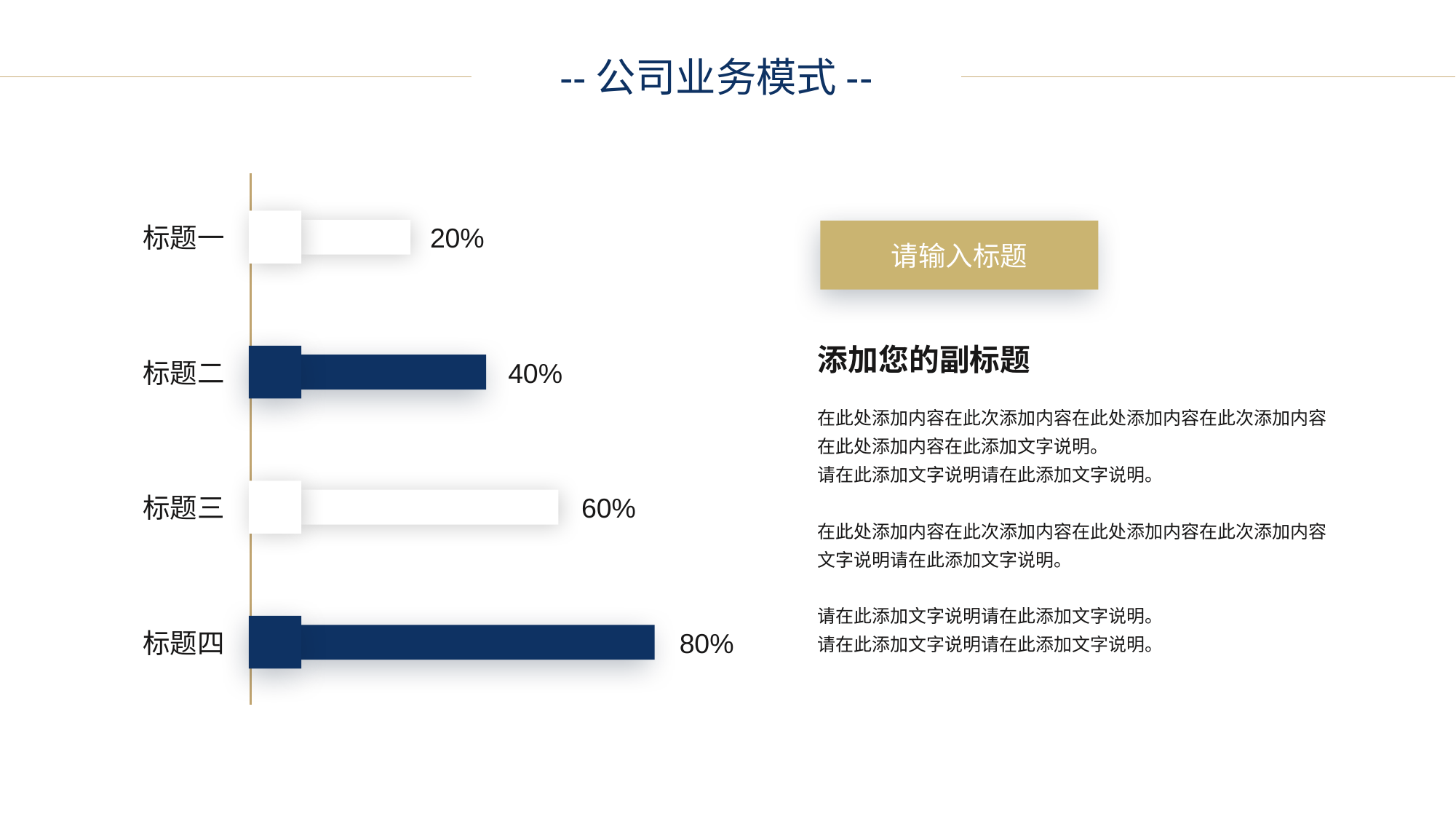

--公司业务模式--
标题一
20%

标题二

40%

标题三

60%

标题四

80%

请输入标题
添加您的副标题
在此处添加内容在此次添加内容在此处添加内容在此次添加内容在此处添加内容在此添加文字说明。
请在此添加文字说明请在此添加文字说明。

在此处添加内容在此次添加内容在此处添加内容在此次添加内容文字说明请在此添加文字说明。

请在此添加文字说明请在此添加文字说明。
请在此添加文字说明请在此添加文字说明。